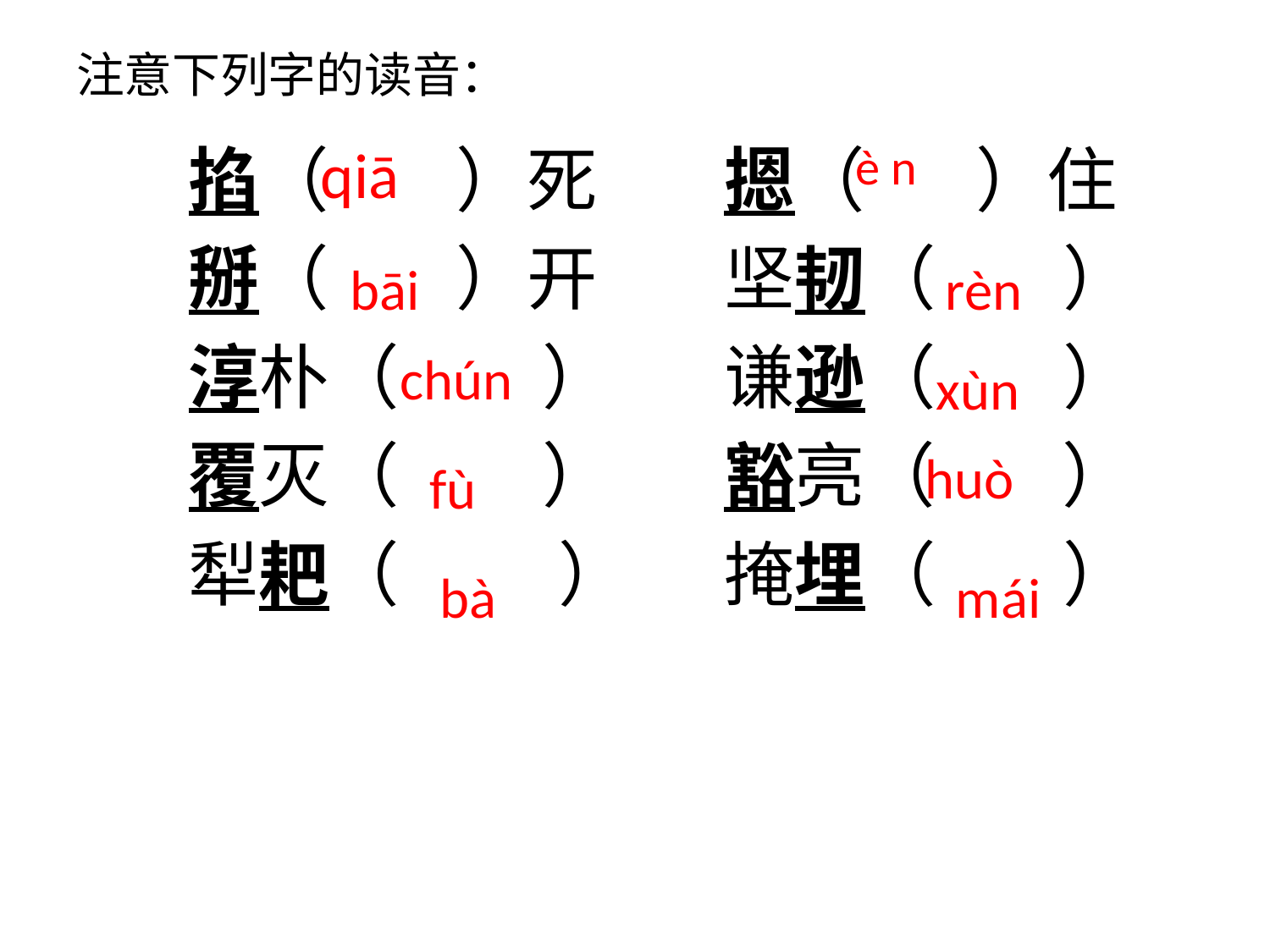

# 注意下列字的读音：
     掐（        ）死        摁（       ）住
     掰（        ）开        坚韧（        ）
     淳朴（         ）       谦逊（        ）
     覆灭（         ）       豁亮（        ）
     犁耙（          ）      掩埋（        ）
qiā
è n
bāi
rèn
chún
xùn
huò
fù
bà
mái